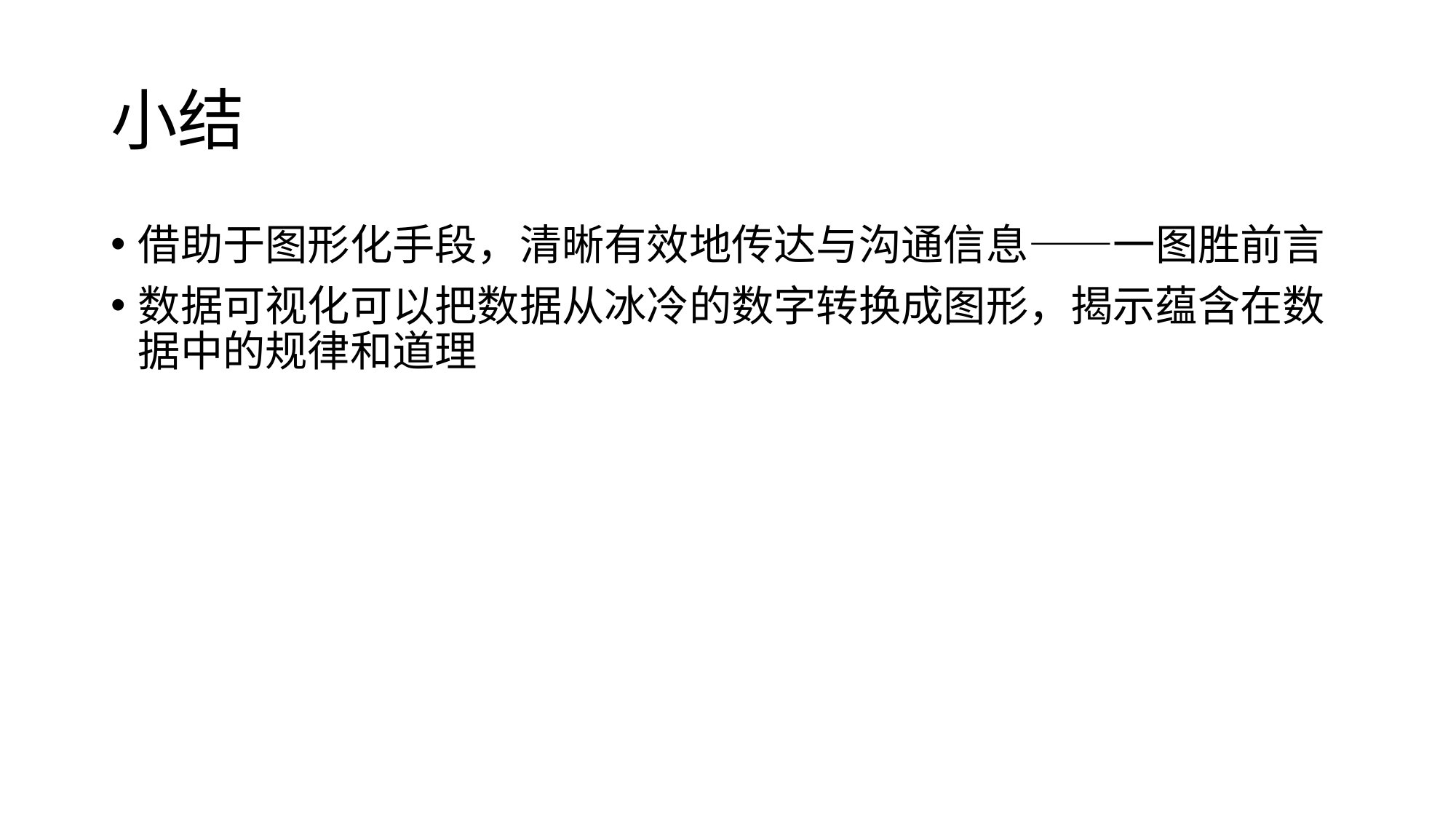

# 小结
借助于图形化手段，清晰有效地传达与沟通信息——一图胜前言
数据可视化可以把数据从冰冷的数字转换成图形，揭示蕴含在数据中的规律和道理